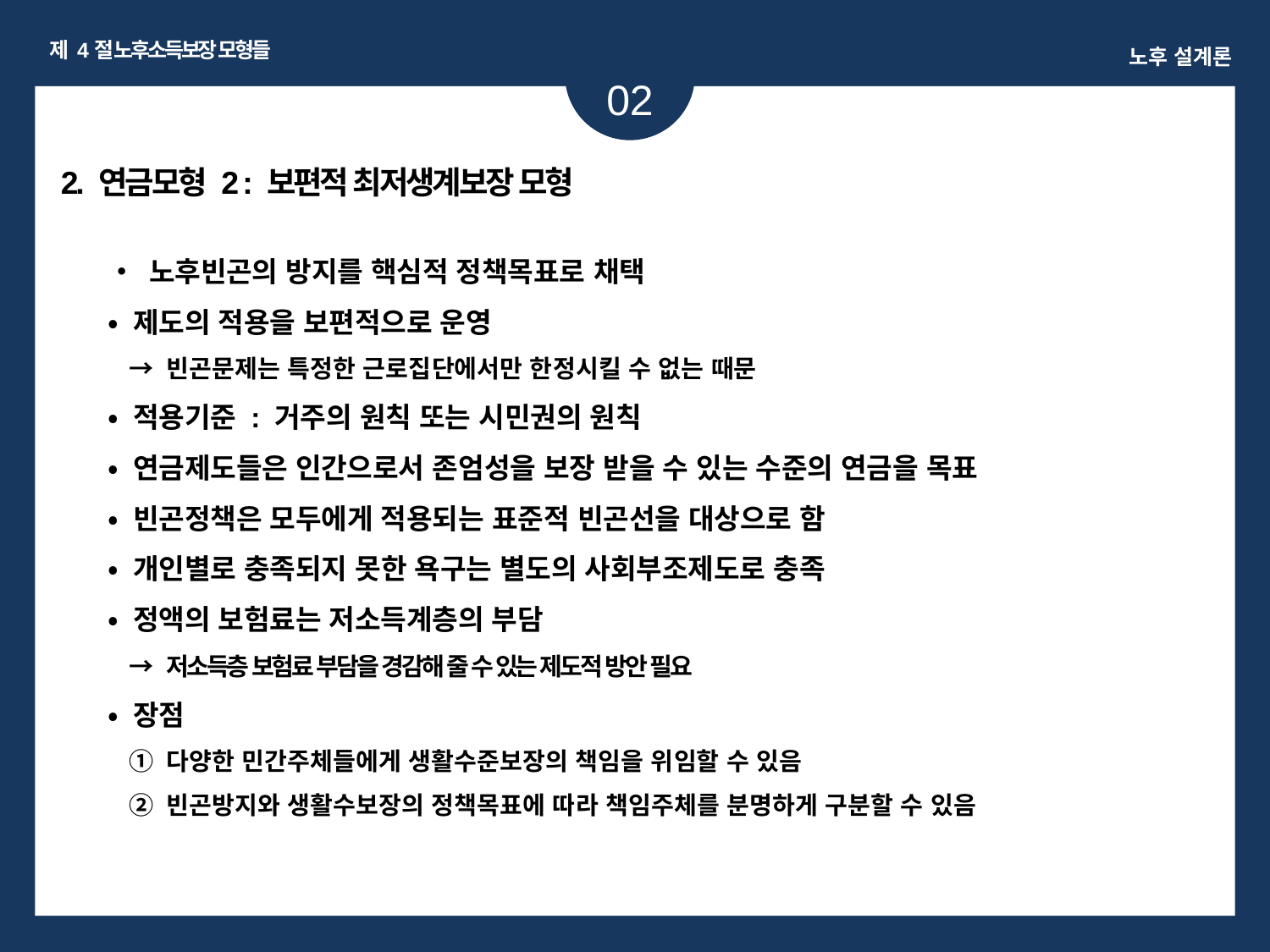

제 4절 노후소득보장 모형들
노후 설계론
02

2. 연금모형 2 : 보편적 최저생계보장 모형
• 노후빈곤의 방지를 핵심적 정책목표로 채택
• 제도의 적용을 보편적으로 운영
   → 빈곤문제는 특정한 근로집단에서만 한정시킬 수 없는 때문
• 적용기준 : 거주의 원칙 또는 시민권의 원칙
• 연금제도들은 인간으로서 존엄성을 보장 받을 수 있는 수준의 연금을 목표
• 빈곤정책은 모두에게 적용되는 표준적 빈곤선을 대상으로 함
• 개인별로 충족되지 못한 욕구는 별도의 사회부조제도로 충족
• 정액의 보험료는 저소득계층의 부담
   → 저소득층 보험료 부담을 경감해 줄 수 있는 제도적 방안 필요
• 장점
   ① 다양한 민간주체들에게 생활수준보장의 책임을 위임할 수 있음
   ② 빈곤방지와 생활수보장의 정책목표에 따라 책임주체를 분명하게 구분할 수 있음